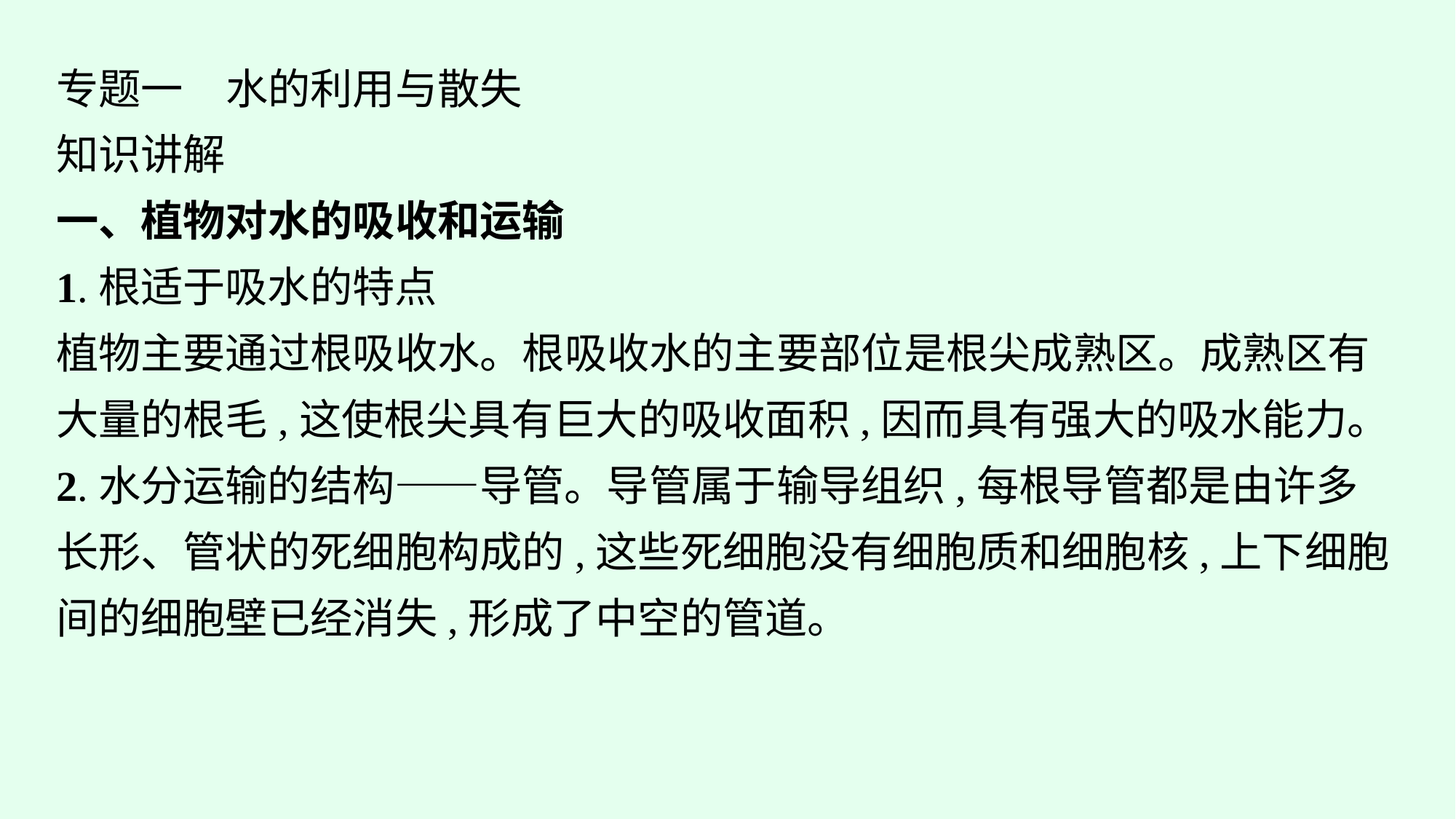

专题一　水的利用与散失
知识讲解
一、植物对水的吸收和运输
1.根适于吸水的特点
植物主要通过根吸收水。根吸收水的主要部位是根尖成熟区。成熟区有大量的根毛,这使根尖具有巨大的吸收面积,因而具有强大的吸水能力。
2.水分运输的结构——导管。导管属于输导组织,每根导管都是由许多长形、管状的死细胞构成的,这些死细胞没有细胞质和细胞核,上下细胞间的细胞壁已经消失,形成了中空的管道。